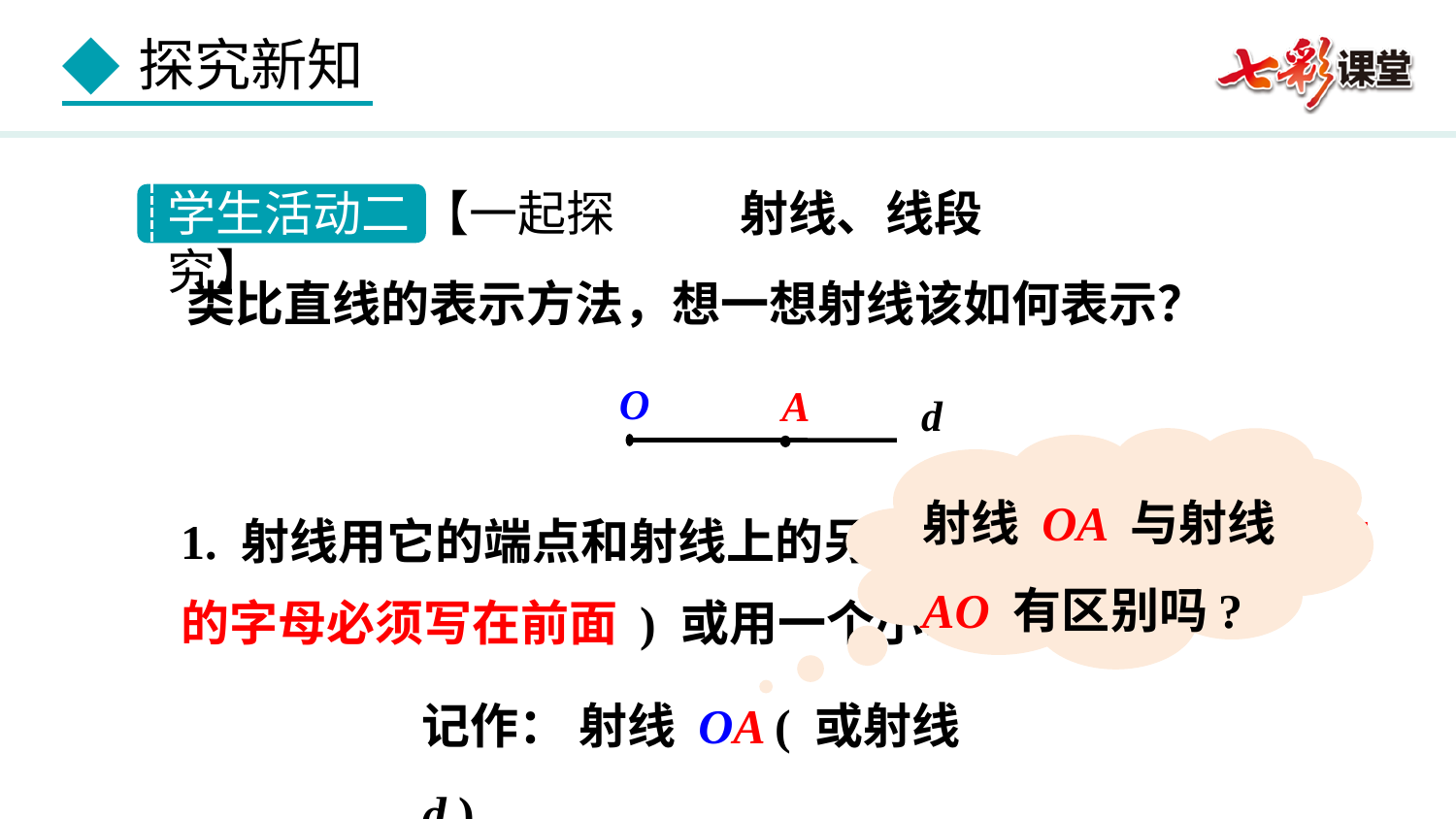

学生活动二 【一起探究】

射线、线段
类比直线的表示方法，想一想射线该如何表示？
O
A
d

射线 OA 与射线 AO 有区别吗?

1. 射线用它的端点和射线上的另一点来表示 ( 表示端点的字母必须写在前面 ) 或用一个小写字母表示.
记作： 射线 OA ( 或射线d )